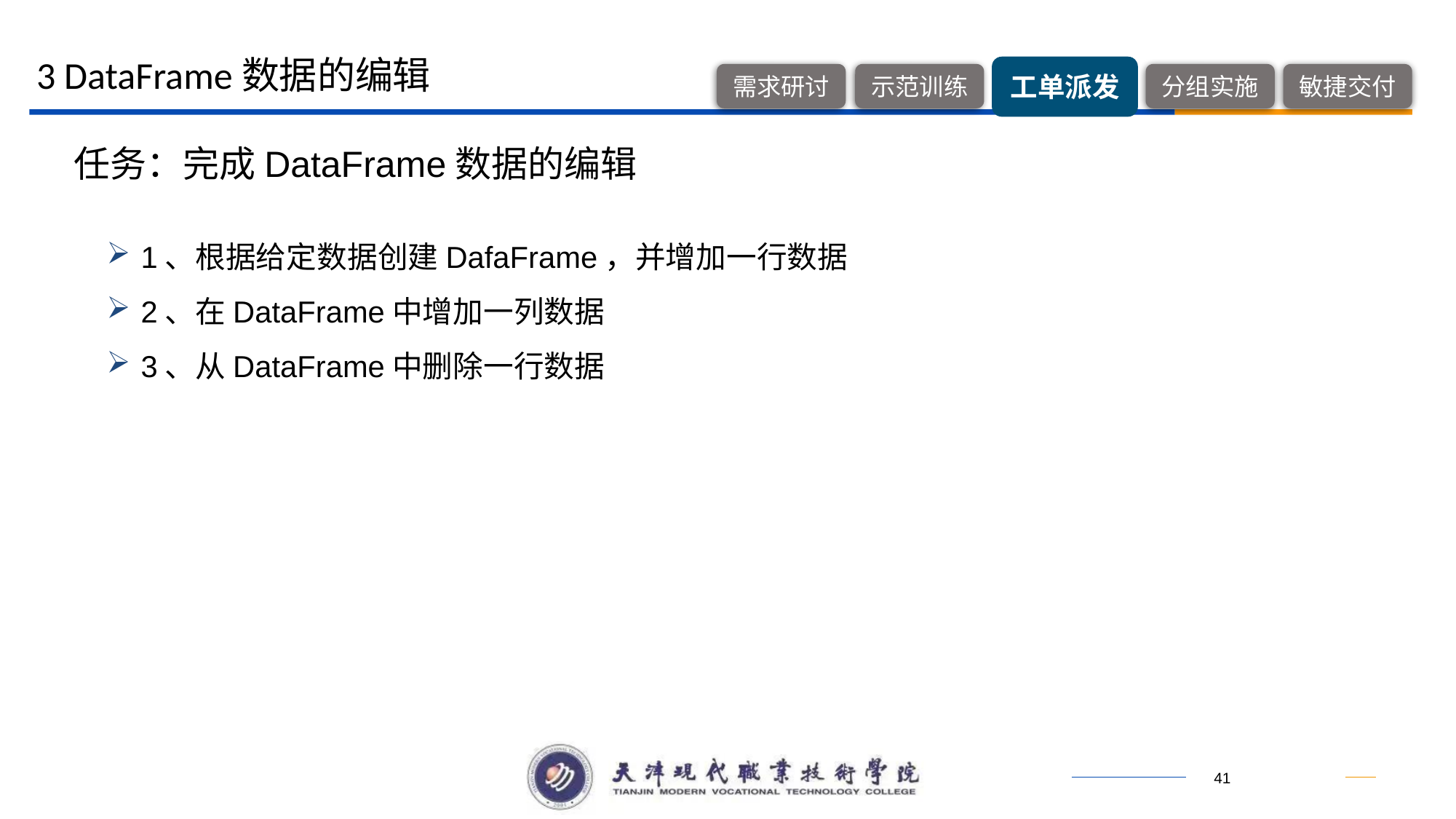

3 DataFrame数据的编辑

任务：完成DataFrame数据的编辑
1、根据给定数据创建DafaFrame，并增加一行数据
2、在DataFrame中增加一列数据
3、从DataFrame中删除一行数据